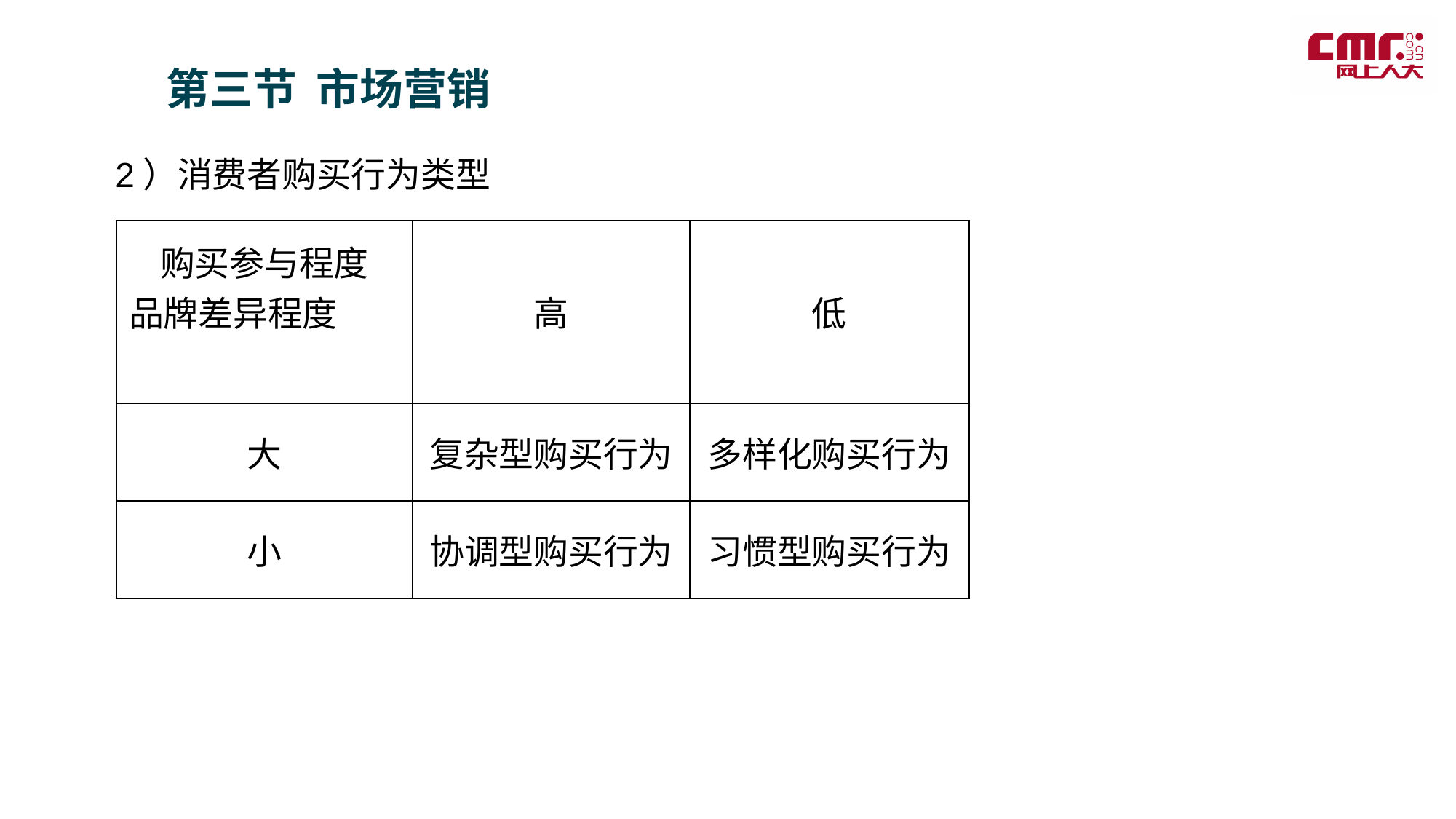

第三节  市场营销
2）消费者购买行为类型

| 购买参与程度 品牌差异程度 | 高 | 低 |
| --- | --- | --- |
| 大 | 复杂型购买行为 | 多样化购买行为 |
| 小 | 协调型购买行为 | 习惯型购买行为 |